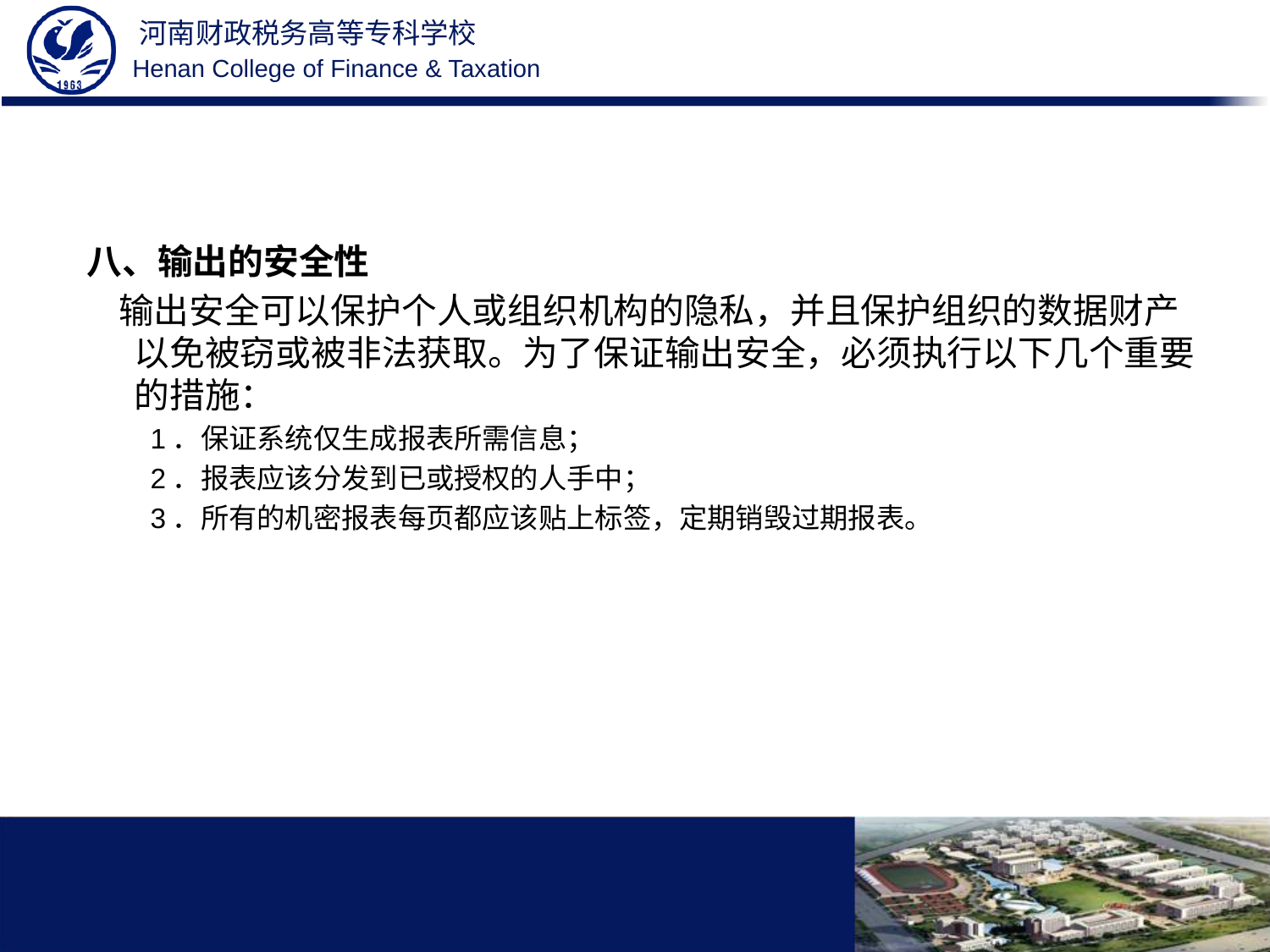

#
八、输出的安全性
   输出安全可以保护个人或组织机构的隐私，并且保护组织的数据财产以免被窃或被非法获取。为了保证输出安全，必须执行以下几个重要的措施：
1．保证系统仅生成报表所需信息；
2．报表应该分发到已或授权的人手中；
3．所有的机密报表每页都应该贴上标签，定期销毁过期报表。